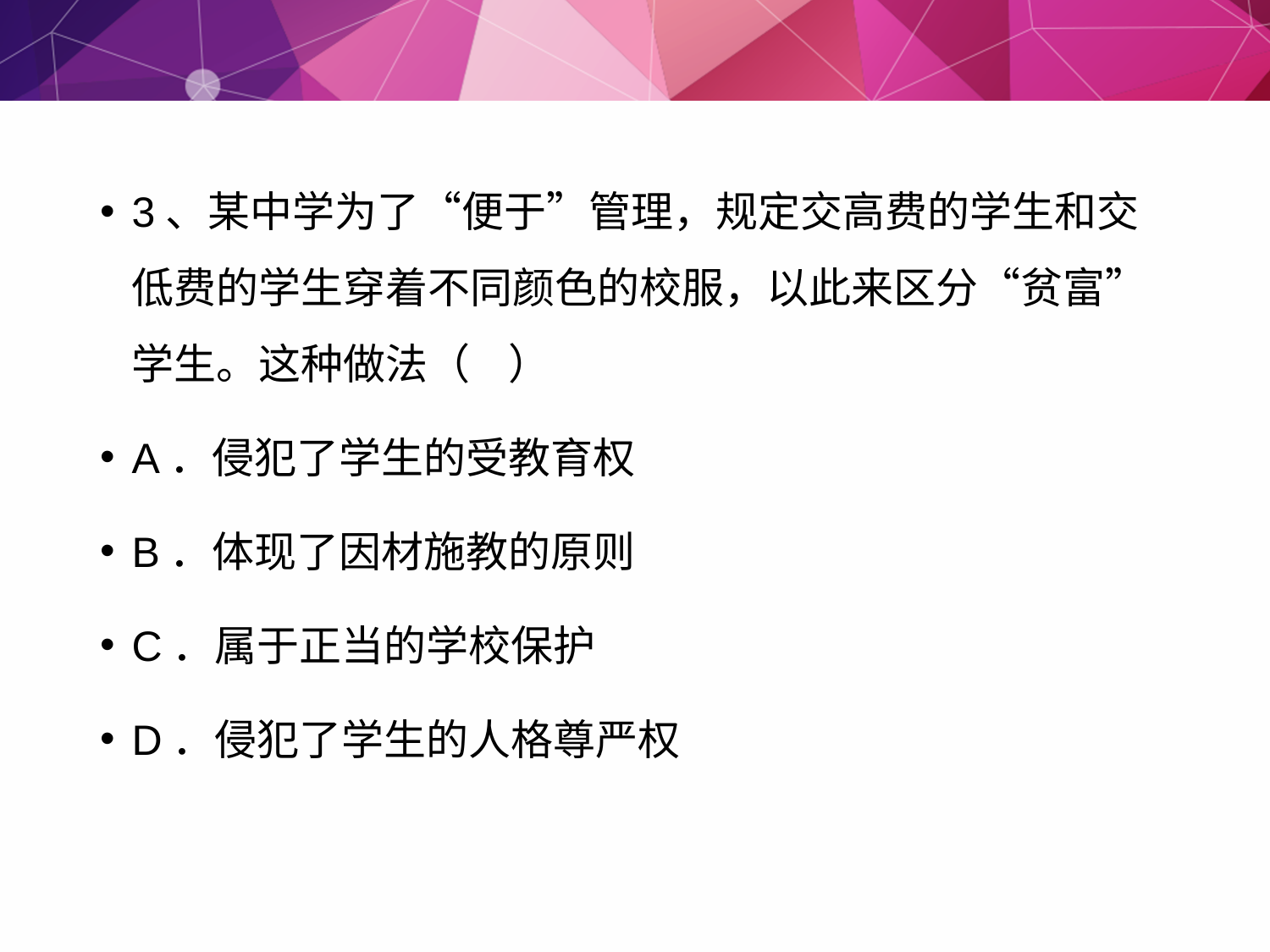

3、某中学为了“便于”管理，规定交高费的学生和交低费的学生穿着不同颜色的校服，以此来区分“贫富”学生。这种做法（    ）
A．侵犯了学生的受教育权
B．体现了因材施教的原则
C．属于正当的学校保护
D．侵犯了学生的人格尊严权